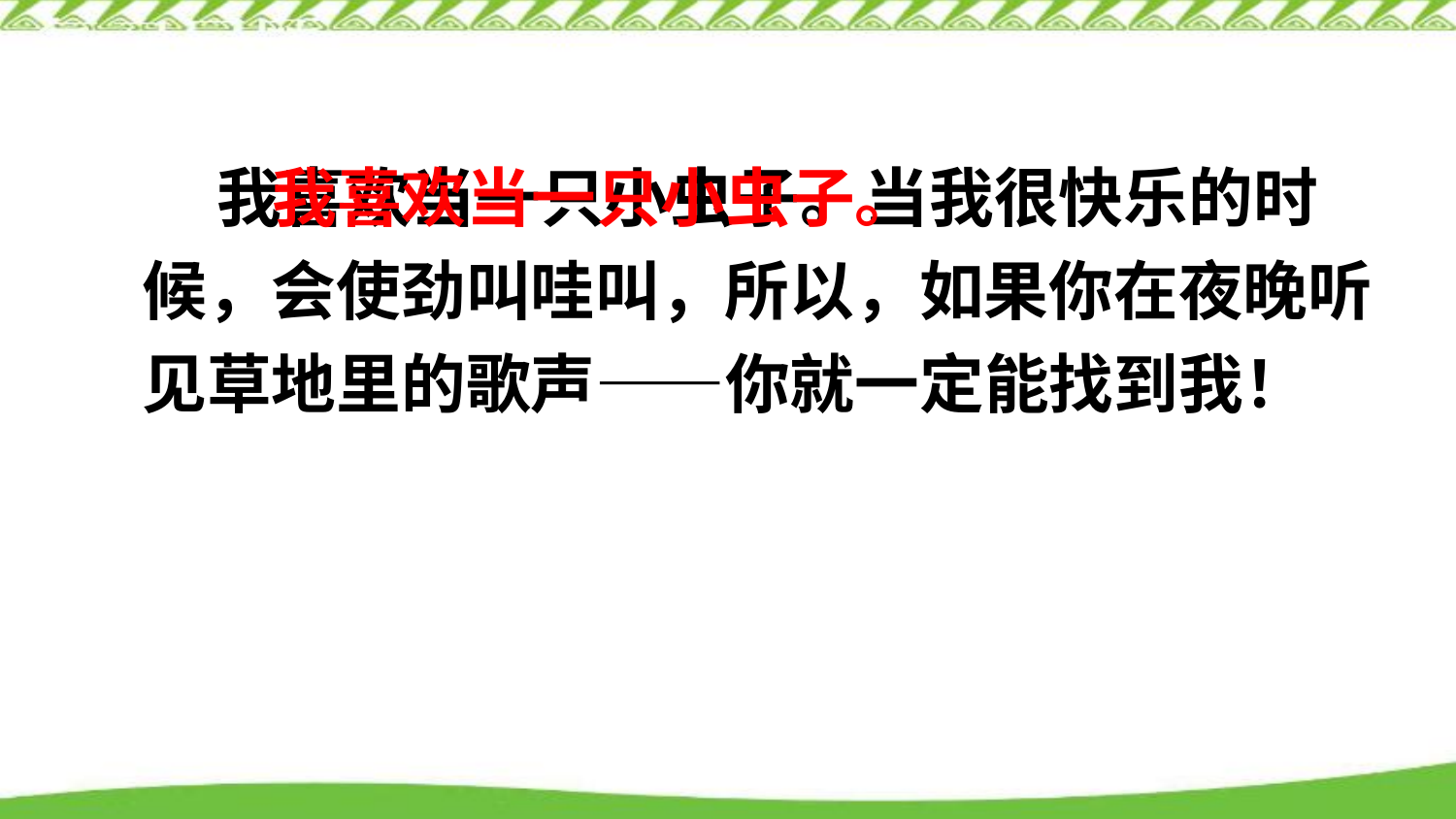

我喜欢当一只小虫子。当我很快乐的时候，会使劲叫哇叫，所以，如果你在夜晚听见草地里的歌声——你就一定能找到我！
我喜欢当一只小虫子。
状元成才路
状元成才路
状元成才路
状元成才路
状元成才路
状元成才路
状元成才路
状元成才路
状元成才路
状元成才路
状元成才路
状元成才路
状元成才路
状元成才路
状元成才路
状元成才路
状元成才路
状元成才路
状元成才路
状元成才路
状元成才路
状元成才路
状元成才路
状元成才路
状元成才路
状元成才路
状元成才路
状元成才路
状元成才路
状元成才路
状元成才路
状元成才路
状元成才路
状元成才路
状元成才路
状元成才路
状元成才路
状元成才路
状元成才路
状元成才路
状元成才路
状元成才路
状元成才路
状元成才路
状元成才路
状元成才路
状元成才路
状元成才路
状元成才路
状元成才路
状元成才路
状元成才路
状元成才路
状元成才路
状元成才路
状元成才路
状元成才路
状元成才路
状元成才路
状元成才路
状元成才路
状元成才路
状元成才路
状元成才路
状元成才路
状元成才路
状元成才路
状元成才路
状元成才路
状元成才路
状元成才路
状元成才路
状元成才路
状元成才路
状元成才路
状元成才路
状元成才路
状元成才路
状元成才路
状元成才路
状元成才路
状元成才路
状元成才路
状元成才路
状元成才路
状元成才路
状元成才路
状元成才路
状元成才路
状元成才路
状元成才路
状元成才路
状元成才路
状元成才路
状元成才路
状元成才路
状元成才路
状元成才路
状元成才路
状元成才路